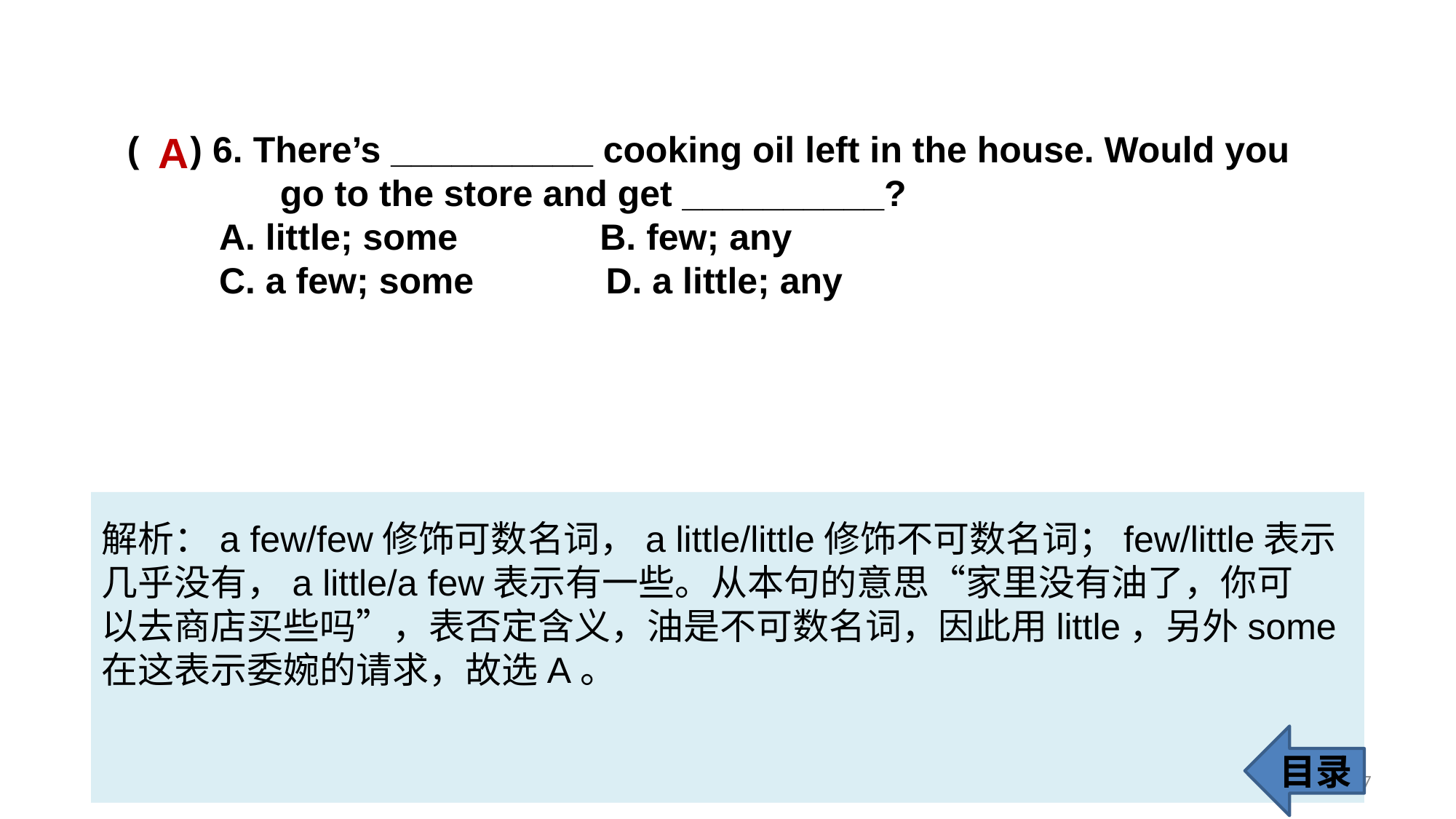

A
(     ) 6. There’s __________ cooking oil left in the house. Would you
               go to the store and get __________?
         A. little; some              B. few; any
         C. a few; some             D. a little; any

解析：a few/few修饰可数名词，a little/little修饰不可数名词；few/little表示几乎没有，a little/a few表示有一些。从本句的意思“家里没有油了，你可
以去商店买些吗”，表否定含义，油是不可数名词，因此用little，另外some在这表示委婉的请求，故选A。
目录
67